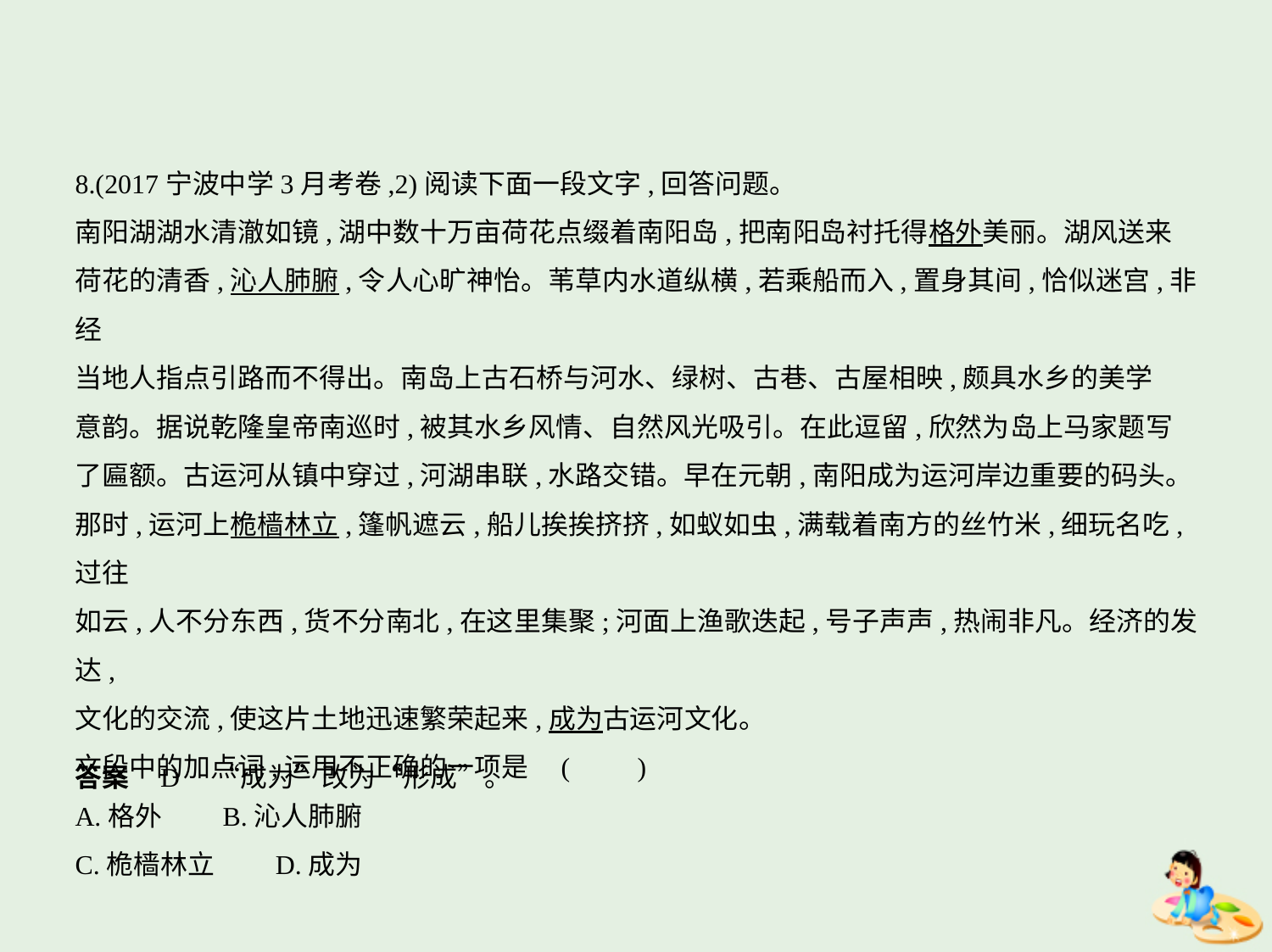

8.(2017宁波中学3月考卷,2)阅读下面一段文字,回答问题。
南阳湖湖水清澈如镜,湖中数十万亩荷花点缀着南阳岛,把南阳岛衬托得格外美丽。湖风送来
荷花的清香,沁人肺腑,令人心旷神怡。苇草内水道纵横,若乘船而入,置身其间,恰似迷宫,非经
当地人指点引路而不得出。南岛上古石桥与河水、绿树、古巷、古屋相映,颇具水乡的美学
意韵。据说乾隆皇帝南巡时,被其水乡风情、自然风光吸引。在此逗留,欣然为岛上马家题写
了匾额。古运河从镇中穿过,河湖串联,水路交错。早在元朝,南阳成为运河岸边重要的码头。
那时,运河上桅樯林立,篷帆遮云,船儿挨挨挤挤,如蚁如虫,满载着南方的丝竹米,细玩名吃,过往
如云,人不分东西,货不分南北,在这里集聚;河面上渔歌迭起,号子声声,热闹非凡。经济的发达,
文化的交流,使这片土地迅速繁荣起来,成为古运河文化。
文段中的加点词,运用不正确的一项是 (　　)
A.格外　　B.沁人肺腑
C.桅樯林立　　D.成为
答案    D　“成为”改为“形成”。